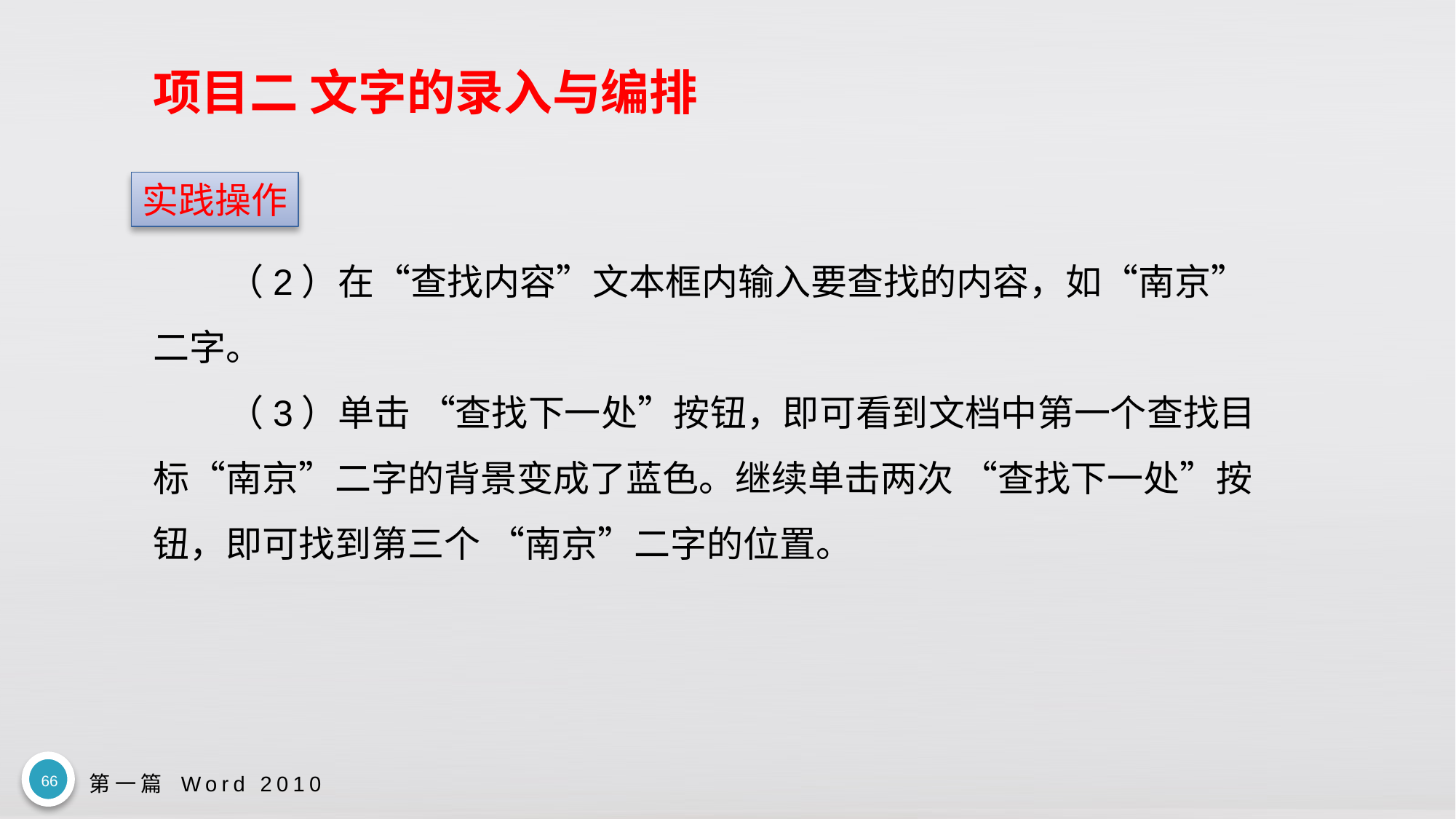

# 项目二 文字的录入与编排
实践操作
（2）在“查找内容”文本框内输入要查找的内容，如“南京”二字。
（3）单击 “查找下一处”按钮，即可看到文档中第一个查找目标“南京”二字的背景变成了蓝色。继续单击两次 “查找下一处”按钮，即可找到第三个 “南京”二字的位置。
66